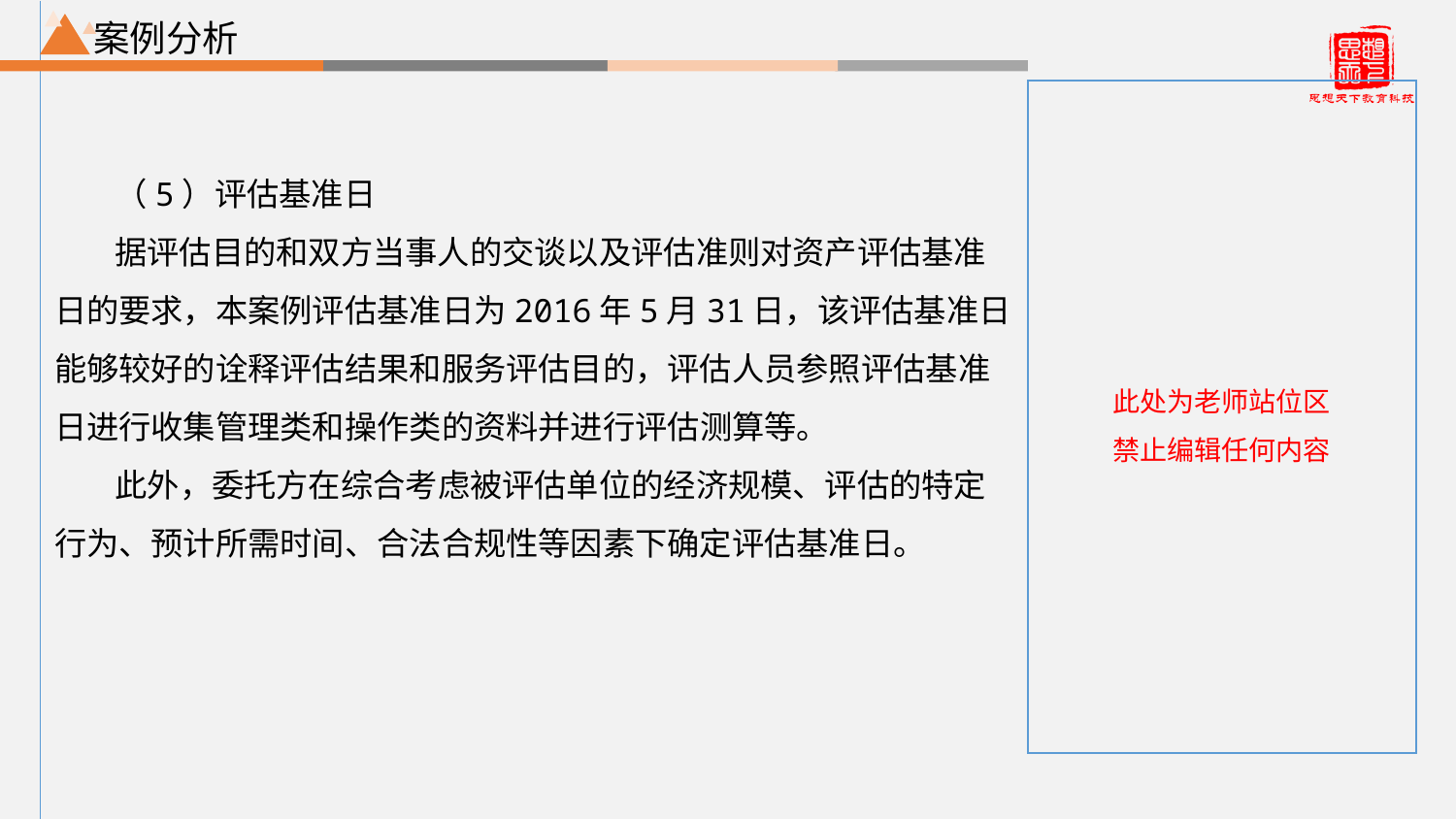

案例分析
（5）评估基准日
据评估目的和双方当事人的交谈以及评估准则对资产评估基准日的要求，本案例评估基准日为2016年5月31日，该评估基准日能够较好的诠释评估结果和服务评估目的，评估人员参照评估基准日进行收集管理类和操作类的资料并进行评估测算等。
此外，委托方在综合考虑被评估单位的经济规模、评估的特定行为、预计所需时间、合法合规性等因素下确定评估基准日。

66